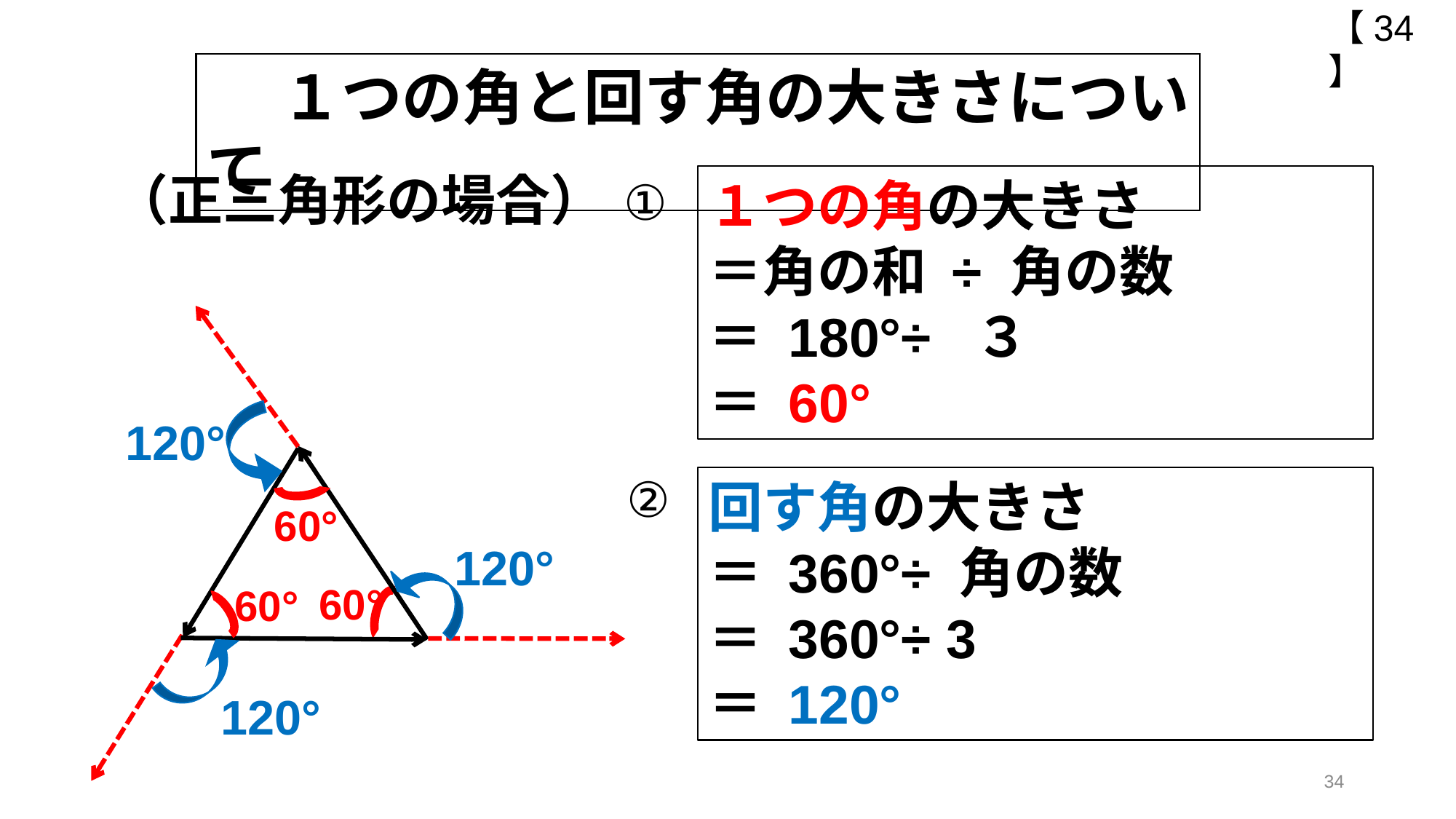

【34】
　 １つの角と回す角の大きさについて
（正三角形の場合）
①
１つの角の大きさ
＝角の和 ÷ 角の数
＝ 180°÷  ３
＝ 60°

120°
②
回す角の大きさ
＝ 360°÷ 角の数
＝ 360°÷ 3
＝ 120°

60°
120°

60°
60°

120°
34